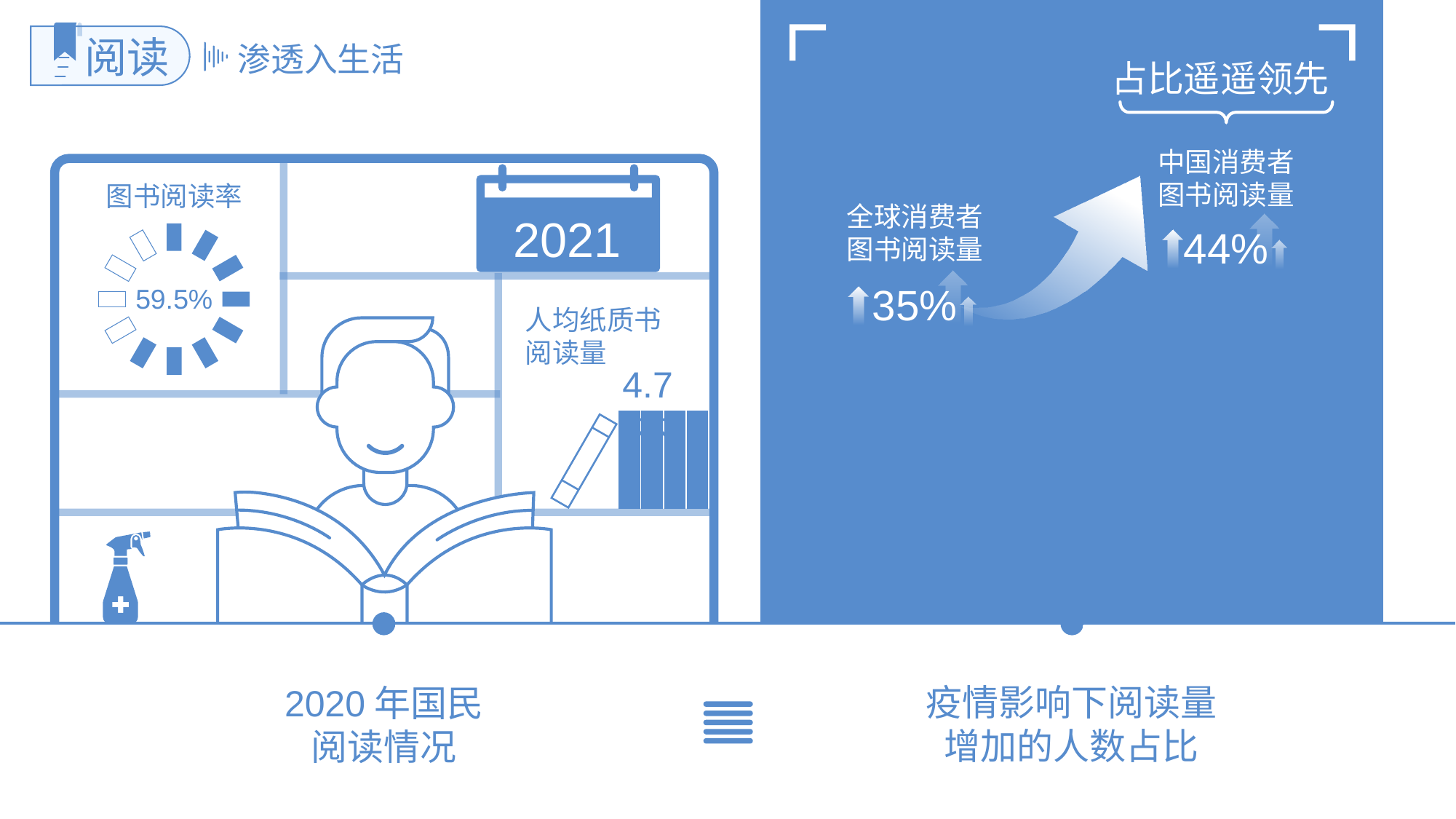

阅读

渗透入生活

占比遥遥领先
中国消费者
图书阅读量

2021
图书阅读率
全球消费者
图书阅读量

44%

35%

59.5%

人均纸质书
阅读量

4.7本

4.7本

疫情影响下阅读量
增加的人数占比
2020年国民
阅读情况